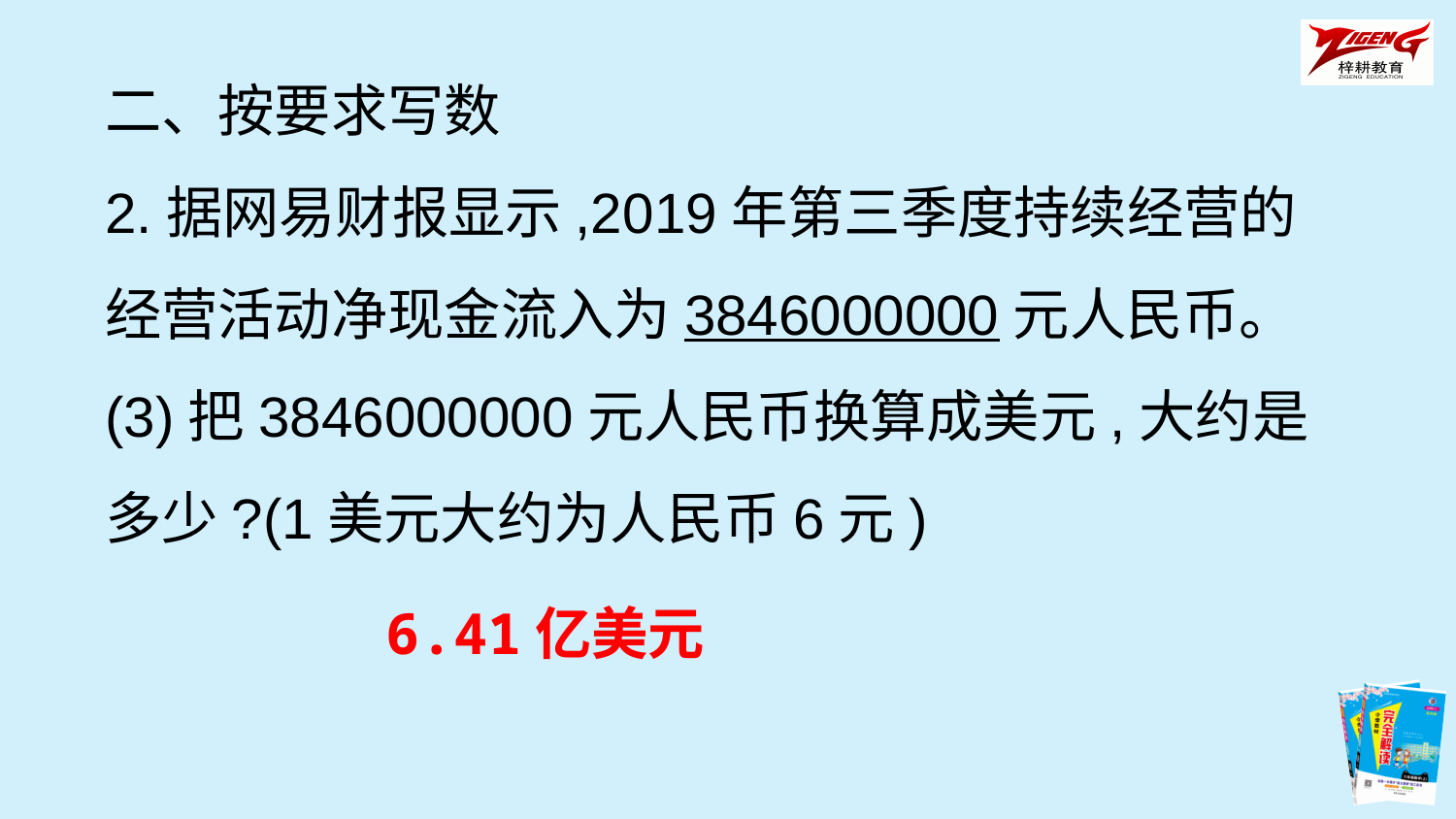

二、按要求写数
2.据网易财报显示,2019年第三季度持续经营的经营活动净现金流入为3846000000元人民币。
(3)把3846000000元人民币换算成美元,大约是多少?(1美元大约为人民币6元)
6.41亿美元